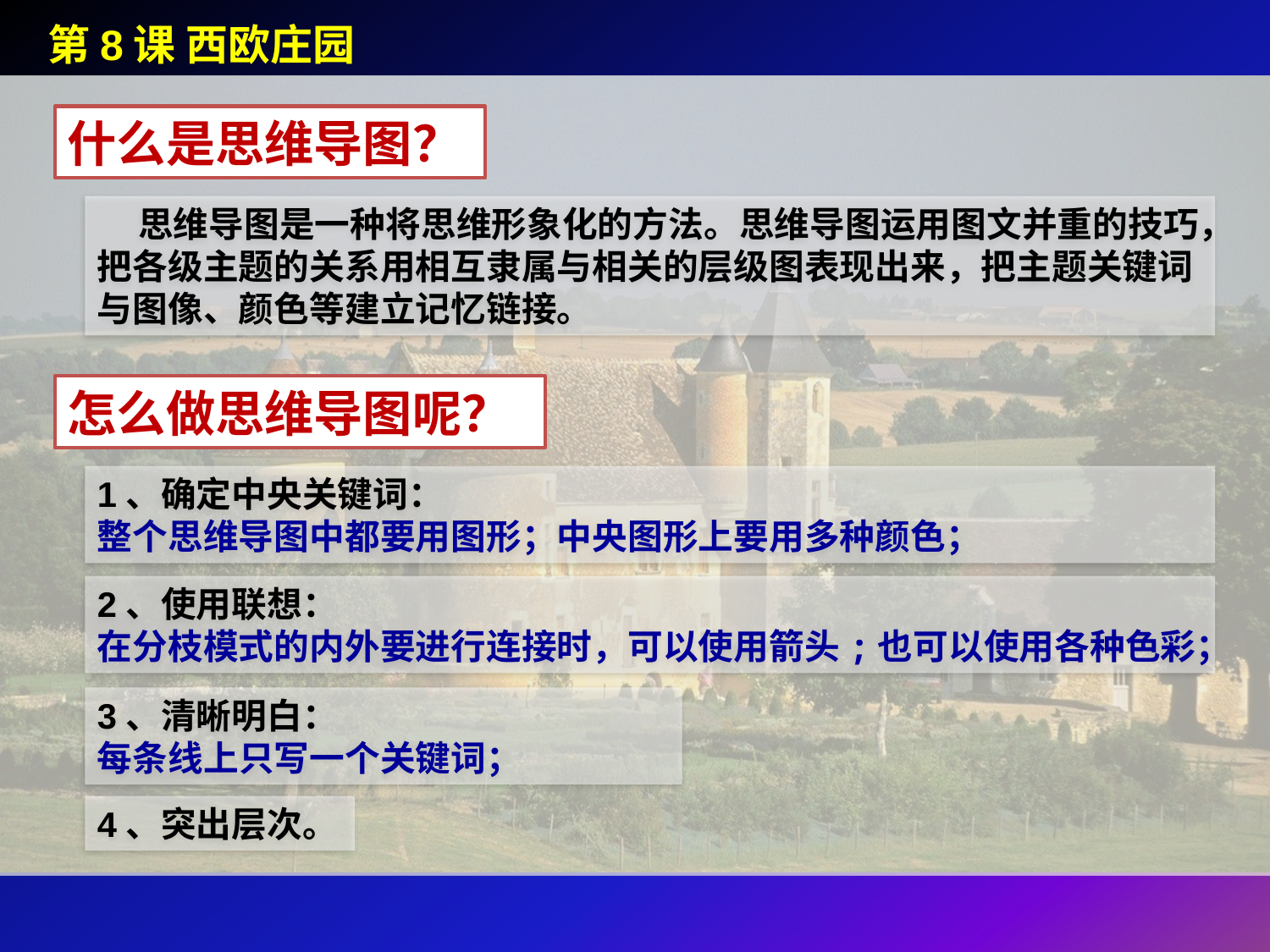

第8课 西欧庄园
什么是思维导图？
    思维导图是一种将思维形象化的方法。思维导图运用图文并重的技巧，把各级主题的关系用相互隶属与相关的层级图表现出来，把主题关键词与图像、颜色等建立记忆链接。
怎么做思维导图呢？
1、确定中央关键词：
整个思维导图中都要用图形；中央图形上要用多种颜色；
2、使用联想：
在分枝模式的内外要进行连接时，可以使用箭头;也可以使用各种色彩；
3、清晰明白：
每条线上只写一个关键词；
4、突出层次。